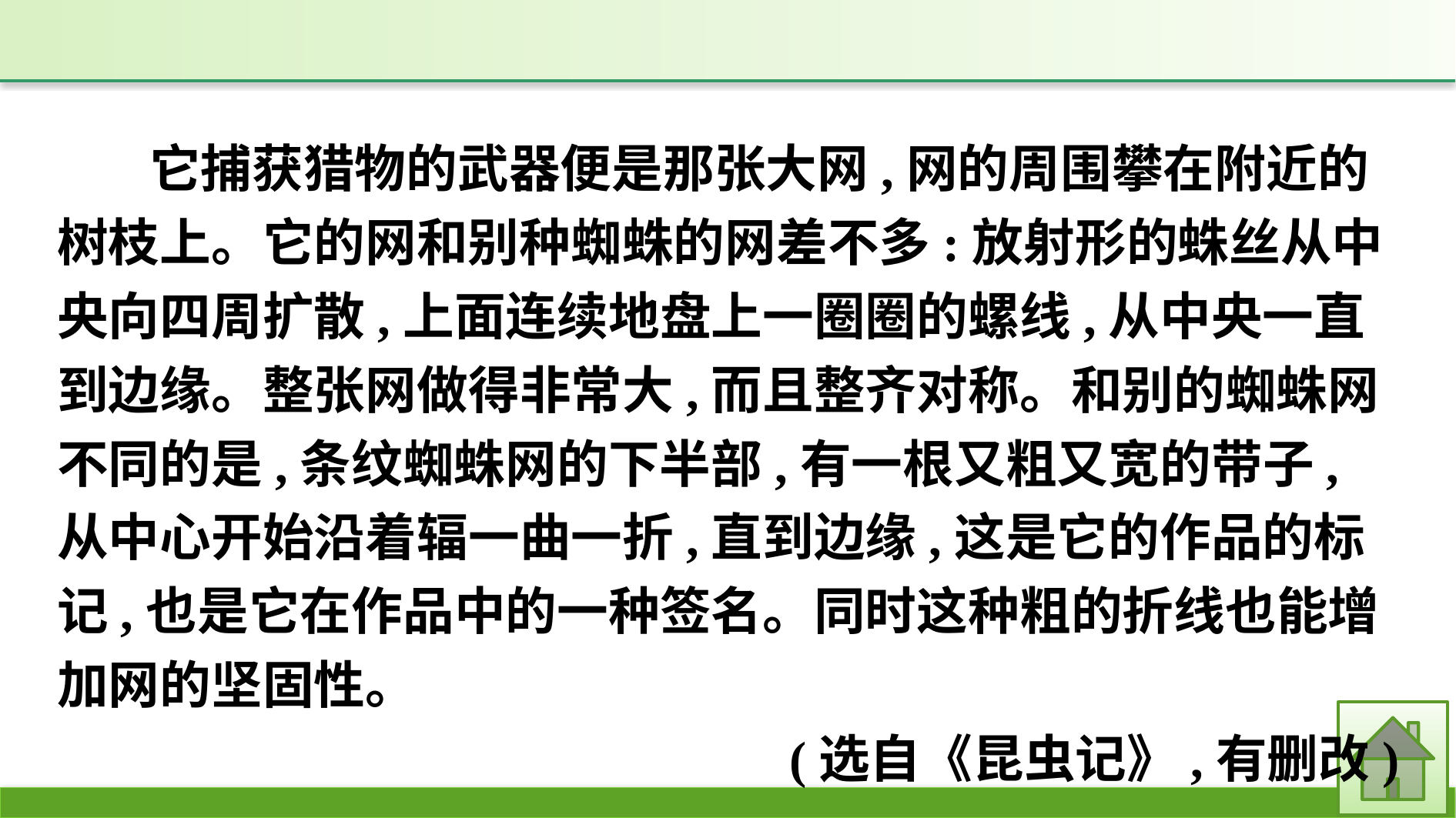

它捕获猎物的武器便是那张大网,网的周围攀在附近的树枝上。它的网和别种蜘蛛的网差不多:放射形的蛛丝从中央向四周扩散,上面连续地盘上一圈圈的螺线,从中央一直到边缘。整张网做得非常大,而且整齐对称。和别的蜘蛛网不同的是,条纹蜘蛛网的下半部,有一根又粗又宽的带子,从中心开始沿着辐一曲一折,直到边缘,这是它的作品的标记,也是它在作品中的一种签名。同时这种粗的折线也能增加网的坚固性。
(选自《昆虫记》,有删改)